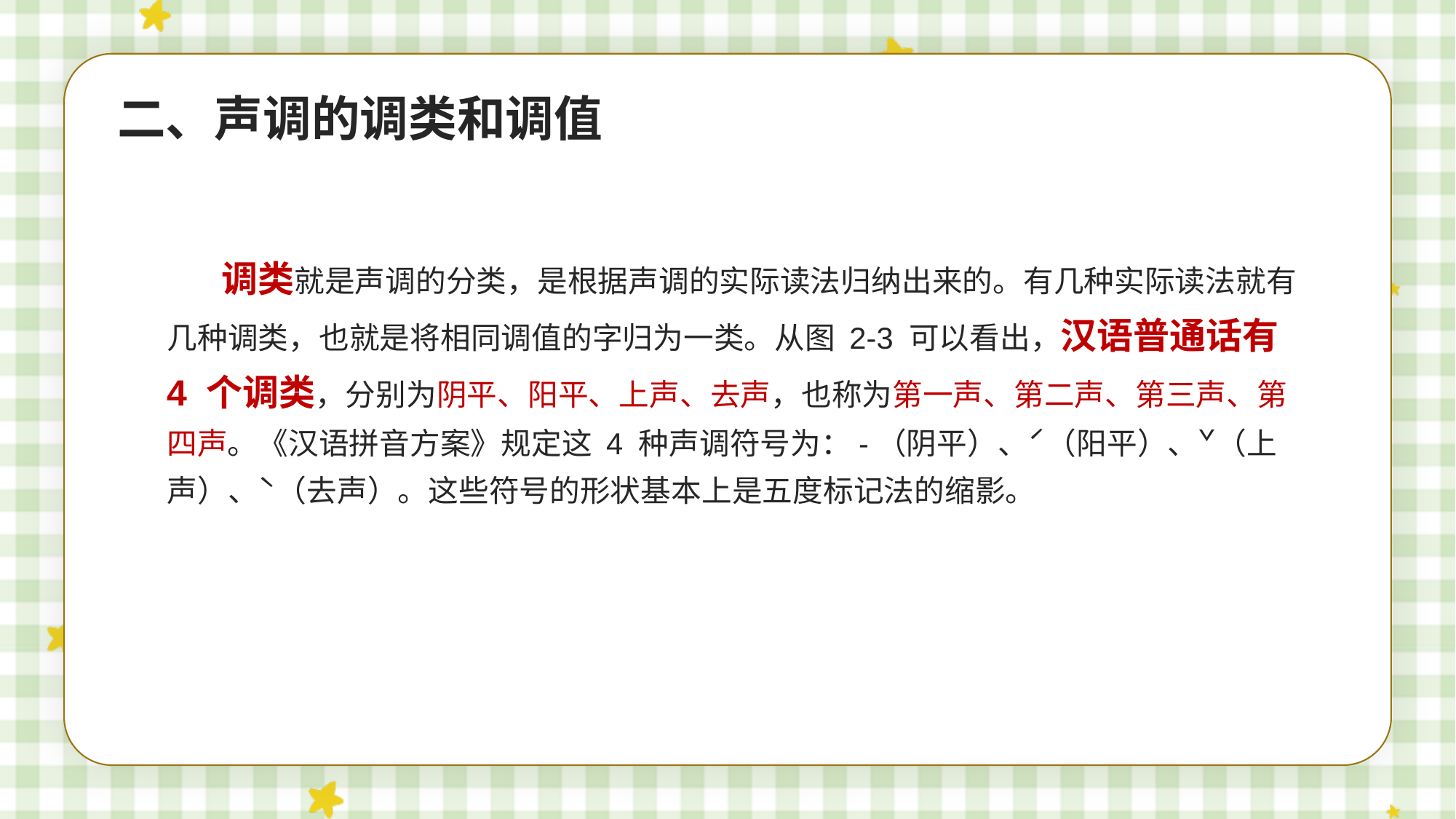

二、声调的调类和调值
调类就是声调的分类，是根据声调的实际读法归纳出来的。有几种实际读法就有几种调类，也就是将相同调值的字归为一类。从图 2-3 可以看出，汉语普通话有 4 个调类，分别为阴平、阳平、上声、去声，也称为第一声、第二声、第三声、第四声。《汉语拼音方案》规定这 4 种声调符号为：-（阴平）、ˊ（阳平）、ˇ（上声）、ˋ（去声）。这些符号的形状基本上是五度标记法的缩影。